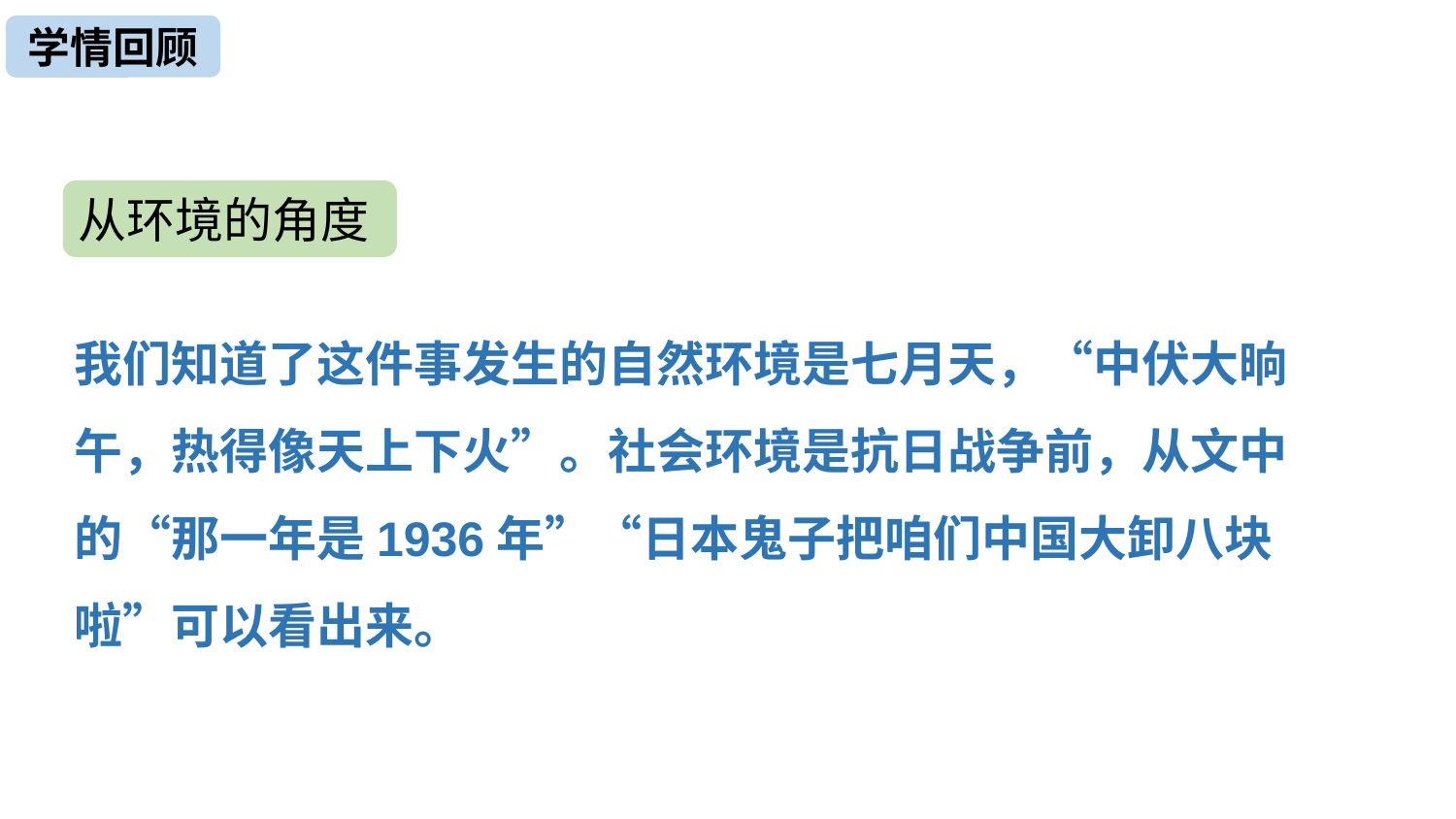

学情回顾
从环境的角度
我们知道了这件事发生的自然环境是七月天，“中伏大晌午，热得像天上下火”。社会环境是抗日战争前，从文中的“那一年是1936年”“日本鬼子把咱们中国大卸八块啦”可以看出来。